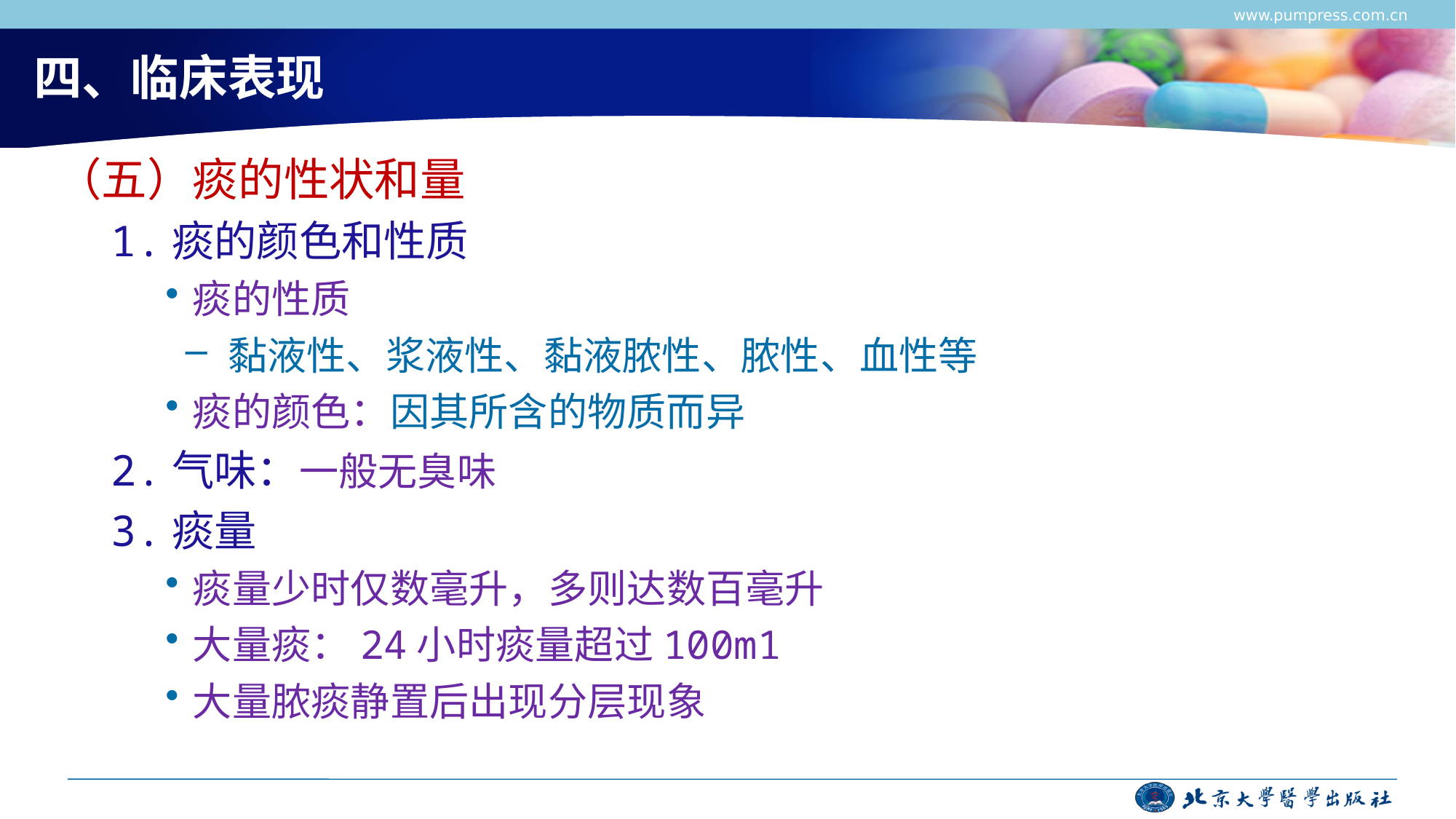

www.pumpress.com.cn
# 四、临床表现
（五）痰的性状和量
1.痰的颜色和性质
痰的性质
黏液性、浆液性、黏液脓性、脓性、血性等
痰的颜色：因其所含的物质而异
2.气味：一般无臭味
3.痰量
痰量少时仅数毫升，多则达数百毫升
大量痰：24小时痰量超过100m1
大量脓痰静置后出现分层现象